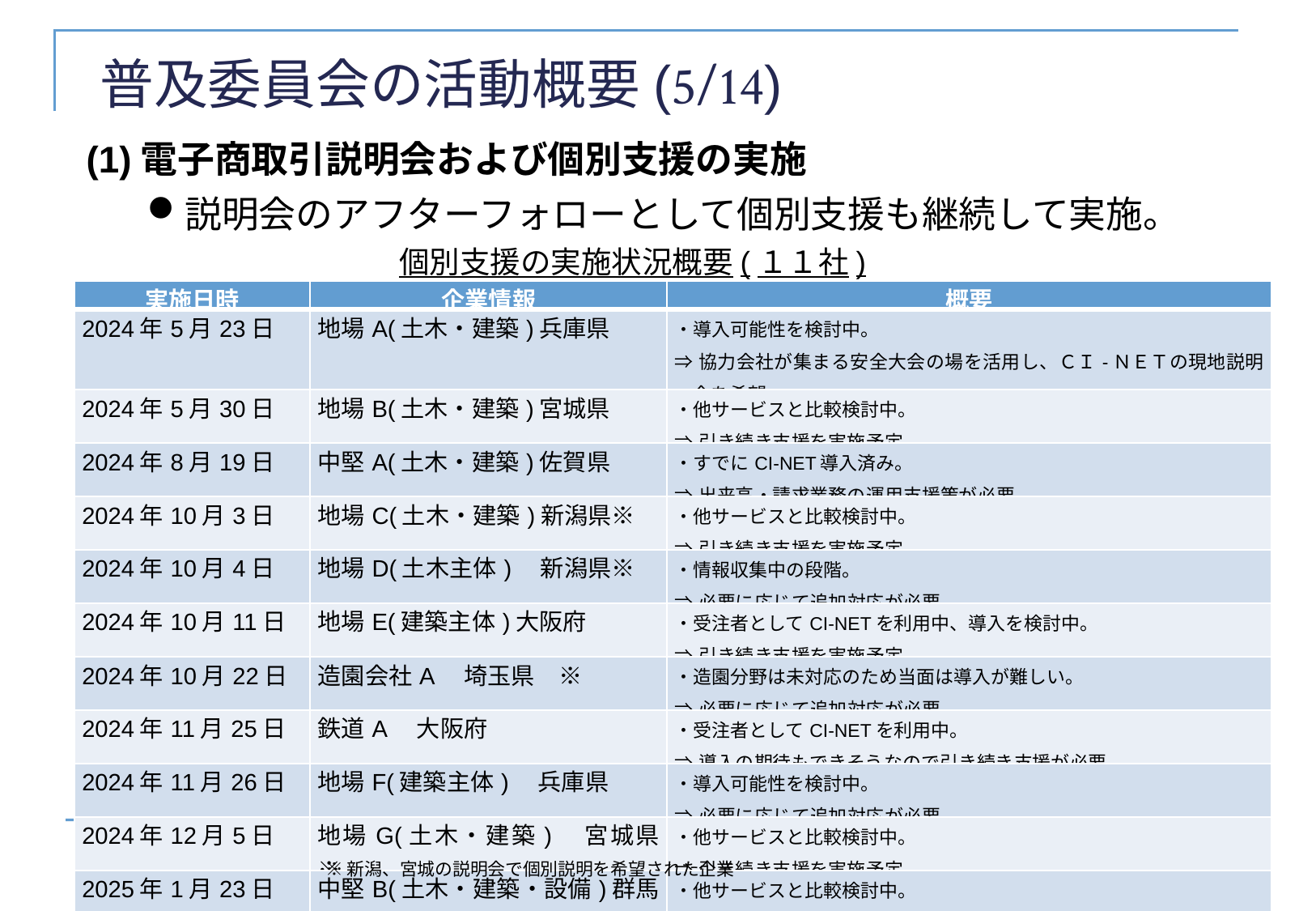

# 普及委員会の活動概要(5/14)
(1)電子商取引説明会および個別支援の実施
説明会のアフターフォローとして個別支援も継続して実施。
個別支援の実施状況概要(１１社)
| 実施日時 | 企業情報 | 概要 |
| --- | --- | --- |
| 2024年5月23日 | 地場A(土木・建築)兵庫県 | ・導入可能性を検討中。 ⇒協力会社が集まる安全大会の場を活用し、ＣＩ-ＮＥＴの現地説明会を希望 |
| 2024年5月30日 | 地場B(土木・建築)宮城県 | ・他サービスと比較検討中。 ⇒引き続き支援を実施予定。 |
| 2024年8月19日 | 中堅A(土木・建築)佐賀県 | ・すでにCI-NET導入済み。 ⇒出来高・請求業務の運用支援策が必要。 |
| 2024年10月3日 | 地場C(土木・建築)新潟県※ | ・他サービスと比較検討中。 ⇒引き続き支援を実施予定。 |
| 2024年10月4日 | 地場D(土木主体)　新潟県※ | ・情報収集中の段階。 ⇒必要に応じて追加対応が必要。 |
| 2024年10月11日 | 地場E(建築主体)大阪府 | ・受注者としてCI-NETを利用中、導入を検討中。 ⇒引き続き支援を実施予定。 |
| 2024年10月22日 | 造園会社A　埼玉県　※ | ・造園分野は未対応のため当面は導入が難しい。 ⇒必要に応じて追加対応が必要。 |
| 2024年11月25日 | 鉄道A　大阪府 | ・受注者としてCI-NETを利用中。 ⇒導入の期待もできそうなので引き続き支援が必要。 |
| 2024年11月26日 | 地場F(建築主体)　兵庫県 | ・導入可能性を検討中。 ⇒必要に応じて追加対応が必要。 |
| 2024年12月5日 | 地場G(土木・建築)　宮城県※ | ・他サービスと比較検討中。 ⇒引き続き支援を実施予定。 |
| 2025年1月23日 | 中堅B(土木・建築・設備)群馬県 | ・他サービスと比較検討中。 ⇒引き続き支援を実施予定。 |
7
※新潟、宮城の説明会で個別説明を希望された企業